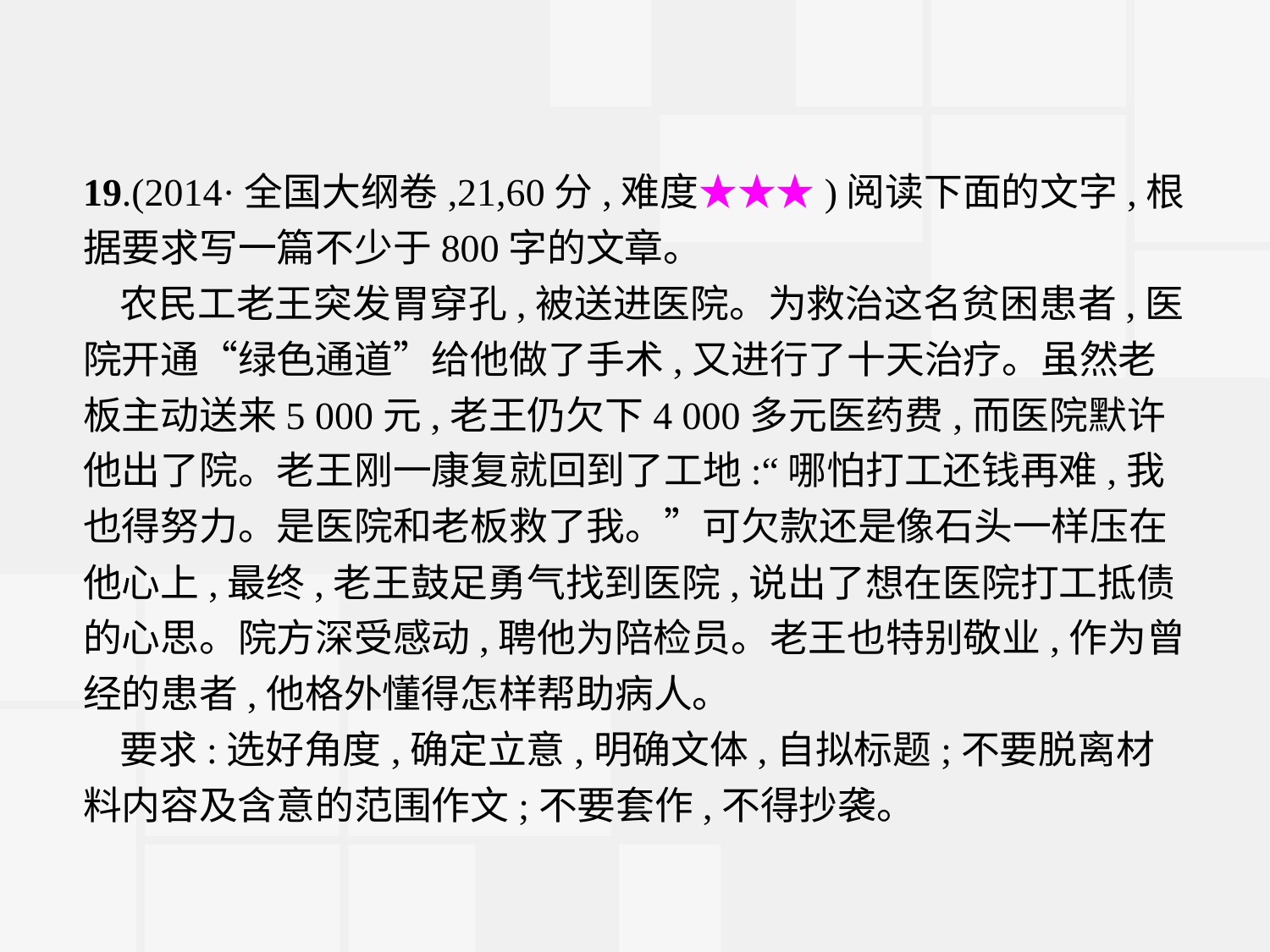

19.(2014·全国大纲卷,21,60分,难度★★★)阅读下面的文字,根据要求写一篇不少于800字的文章。
农民工老王突发胃穿孔,被送进医院。为救治这名贫困患者,医院开通“绿色通道”给他做了手术,又进行了十天治疗。虽然老板主动送来5 000元,老王仍欠下4 000多元医药费,而医院默许他出了院。老王刚一康复就回到了工地:“哪怕打工还钱再难,我也得努力。是医院和老板救了我。”可欠款还是像石头一样压在他心上,最终,老王鼓足勇气找到医院,说出了想在医院打工抵债的心思。院方深受感动,聘他为陪检员。老王也特别敬业,作为曾经的患者,他格外懂得怎样帮助病人。
要求:选好角度,确定立意,明确文体,自拟标题;不要脱离材料内容及含意的范围作文;不要套作,不得抄袭。